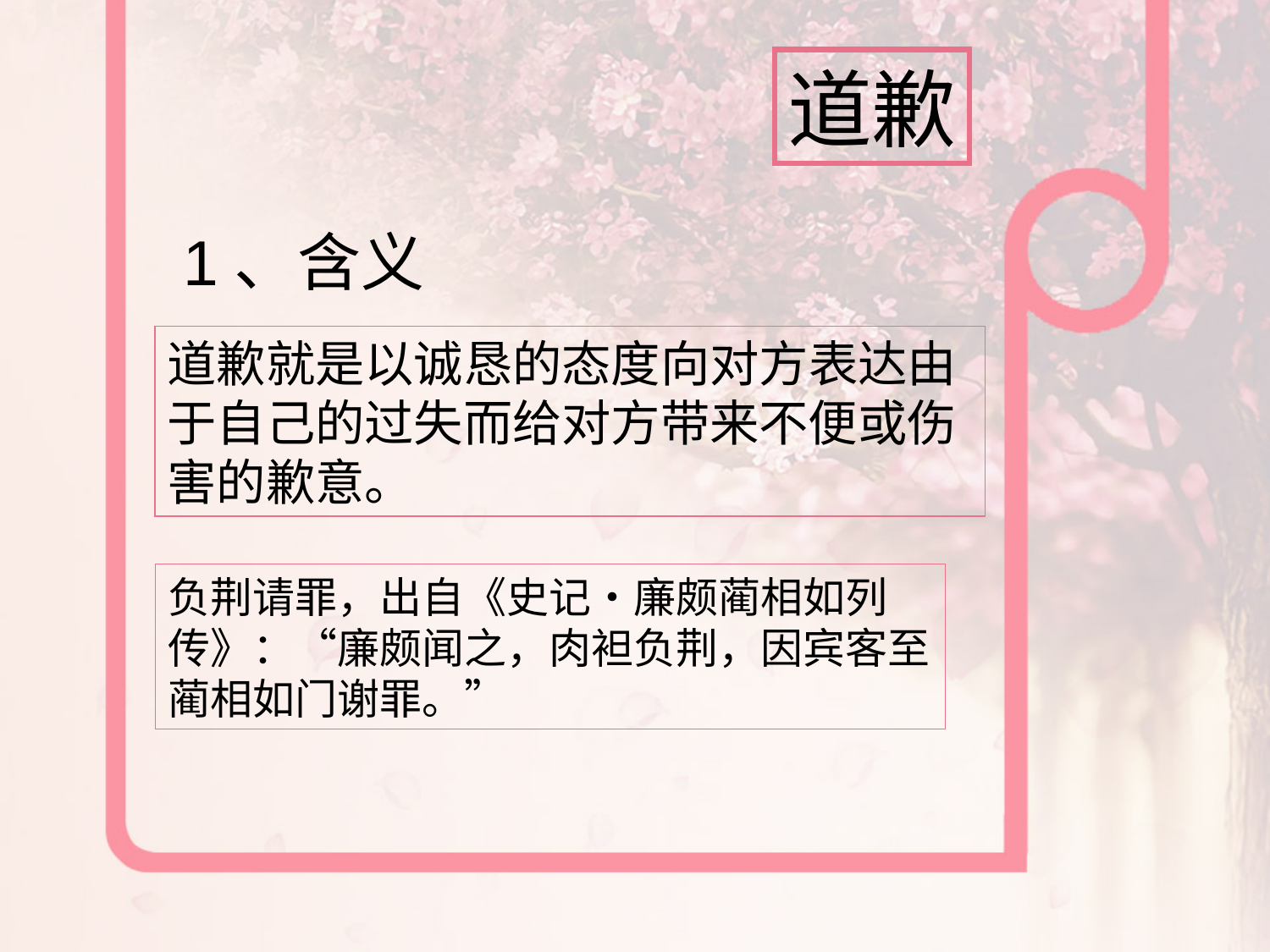

道歉
1、含义
道歉就是以诚恳的态度向对方表达由于自己的过失而给对方带来不便或伤害的歉意。
负荆请罪，出自《史记•廉颇蔺相如列传》：“廉颇闻之，肉袒负荆，因宾客至蔺相如门谢罪。”